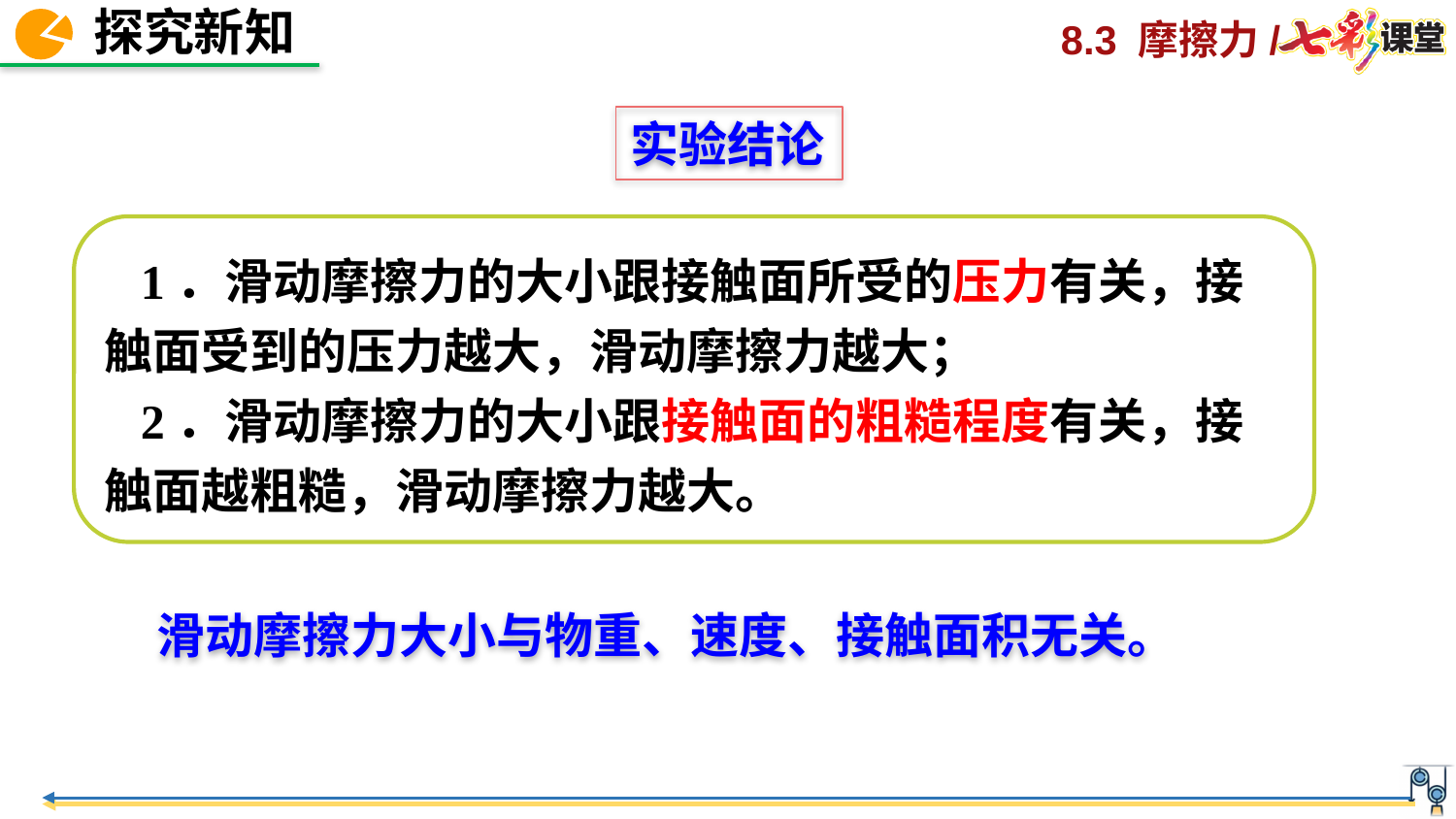

实验结论
   1．滑动摩擦力的大小跟接触面所受的压力有关，接触面受到的压力越大，滑动摩擦力越大；
   2．滑动摩擦力的大小跟接触面的粗糙程度有关，接触面越粗糙，滑动摩擦力越大。
滑动摩擦力大小与物重、速度、接触面积无关。